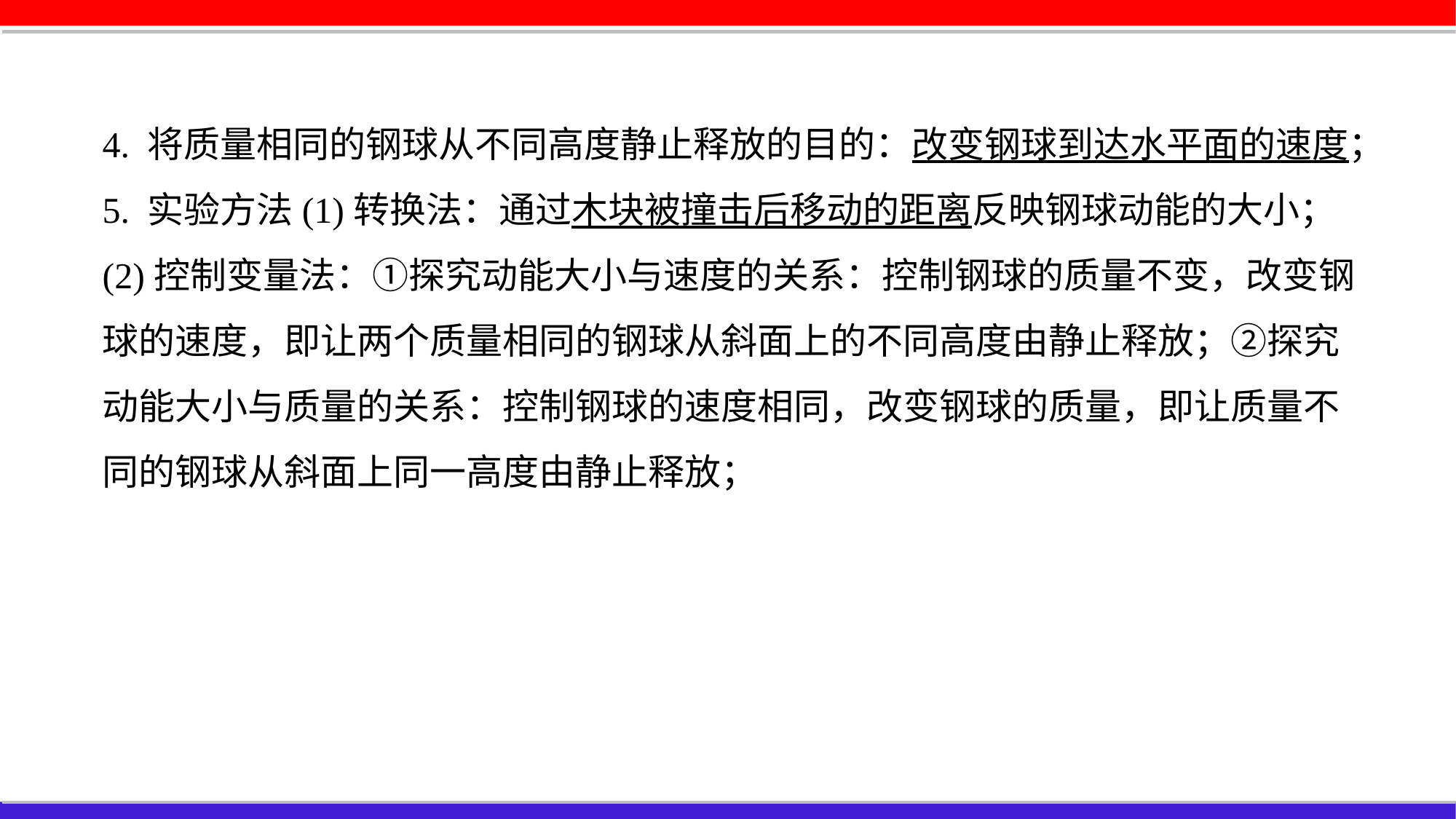

4. 将质量相同的钢球从不同高度静止释放的目的：改变钢球到达水平面的速度；
5. 实验方法(1)转换法：通过木块被撞击后移动的距离反映钢球动能的大小；(2)控制变量法：①探究动能大小与速度的关系：控制钢球的质量不变，改变钢球的速度，即让两个质量相同的钢球从斜面上的不同高度由静止释放；②探究动能大小与质量的关系：控制钢球的速度相同，改变钢球的质量，即让质量不同的钢球从斜面上同一高度由静止释放；